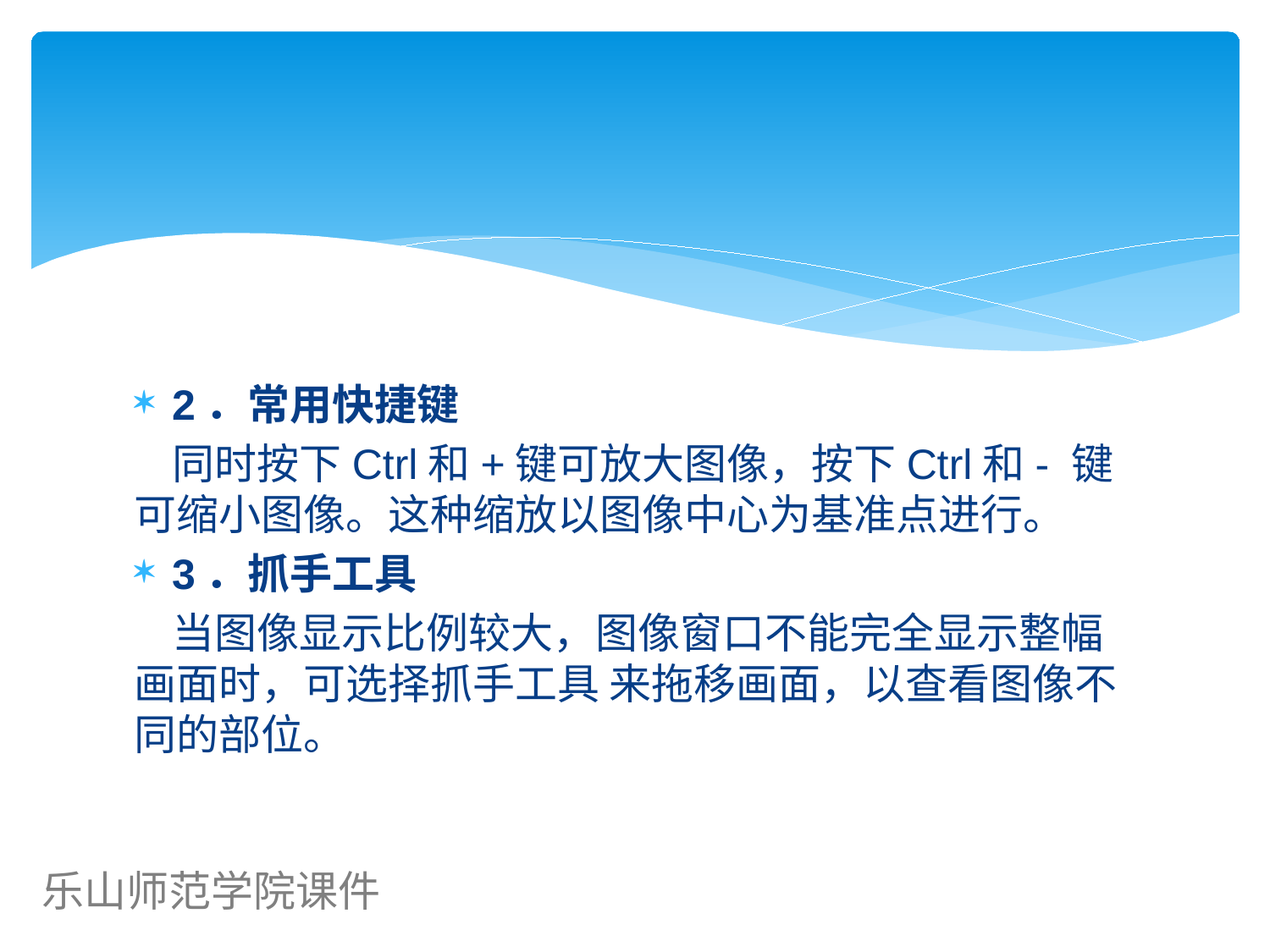

#
2．常用快捷键
   同时按下Ctrl和+键可放大图像，按下Ctrl和- 键可缩小图像。这种缩放以图像中心为基准点进行。
3．抓手工具
   当图像显示比例较大，图像窗口不能完全显示整幅画面时，可选择抓手工具 来拖移画面，以查看图像不同的部位。